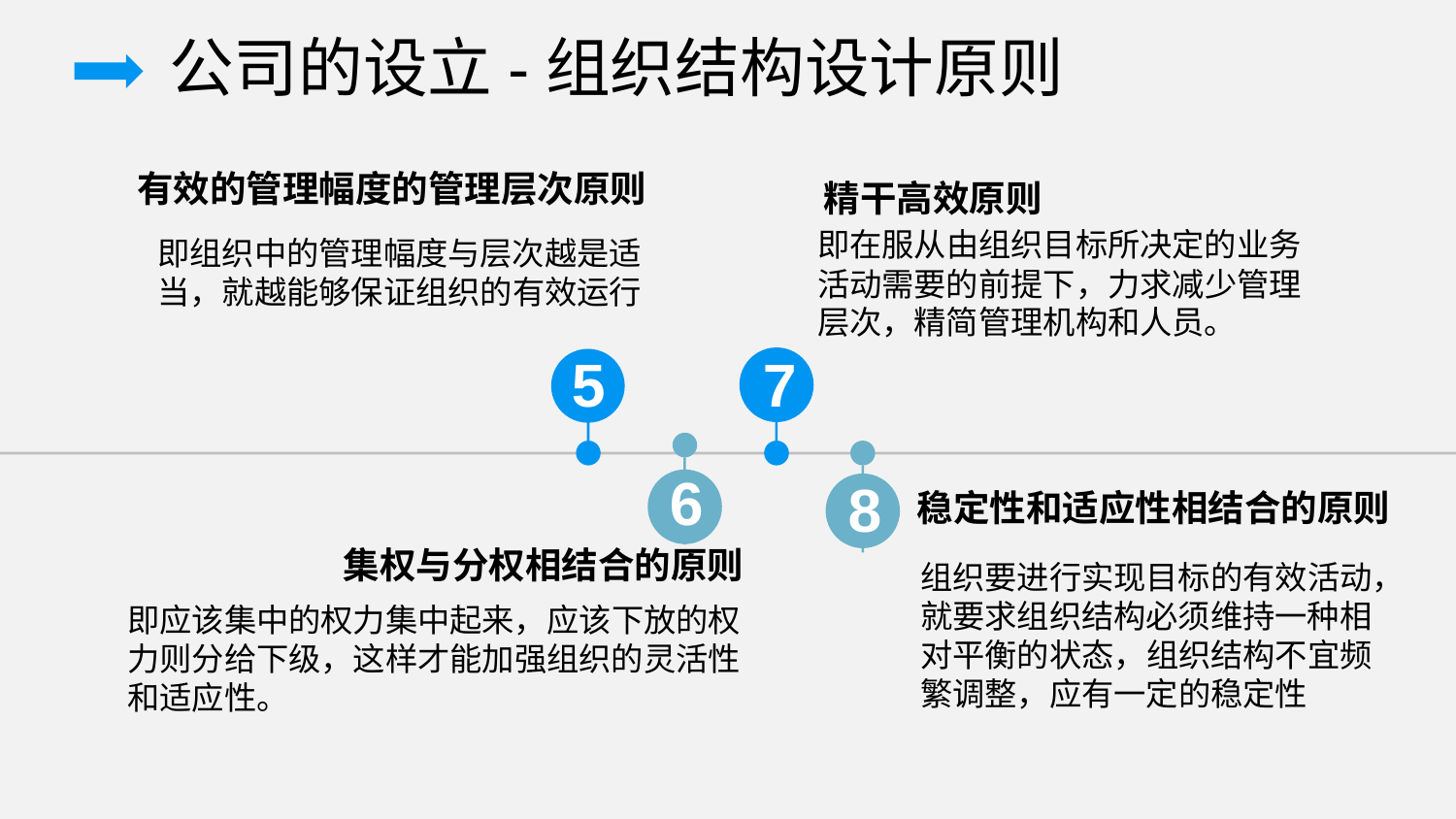

公司的设立-组织结构设计原则
有效的管理幅度的管理层次原则
精干高效原则
即在服从由组织目标所决定的业务活动需要的前提下，力求减少管理层次，精简管理机构和人员。
即组织中的管理幅度与层次越是适当，就越能够保证组织的有效运行
5

7

6

8

稳定性和适应性相结合的原则
集权与分权相结合的原则
组织要进行实现目标的有效活动，就要求组织结构必须维持一种相对平衡的状态，组织结构不宜频繁调整，应有一定的稳定性
即应该集中的权力集中起来，应该下放的权力则分给下级，这样才能加强组织的灵活性和适应性。